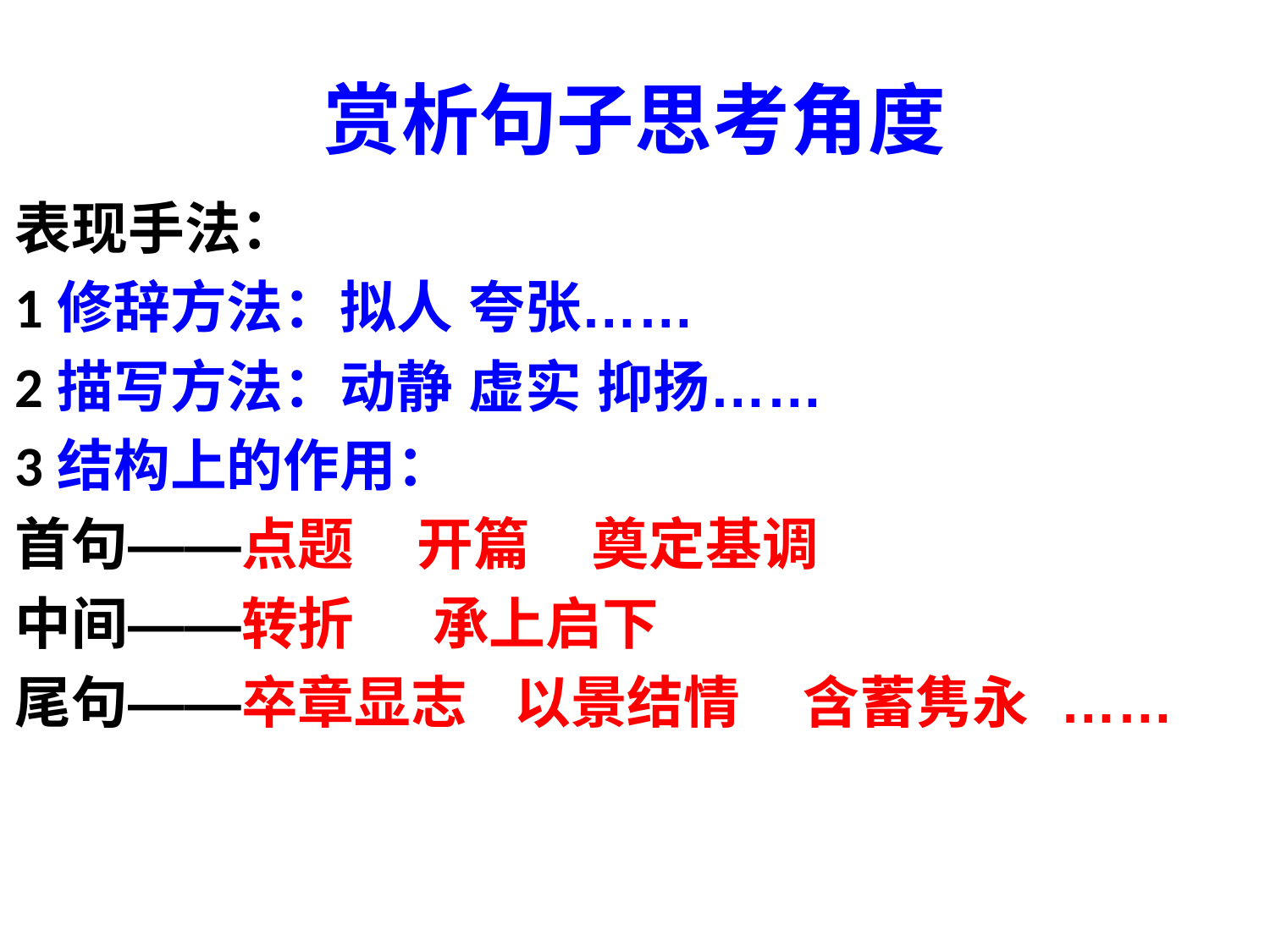

# 赏析句子思考角度
表现手法：
1修辞方法：拟人 夸张……
2描写方法：动静 虚实 抑扬……
3结构上的作用：
首句——点题    开篇    奠定基调
中间——转折     承上启下
尾句——卒章显志   以景结情    含蓄隽永  ……